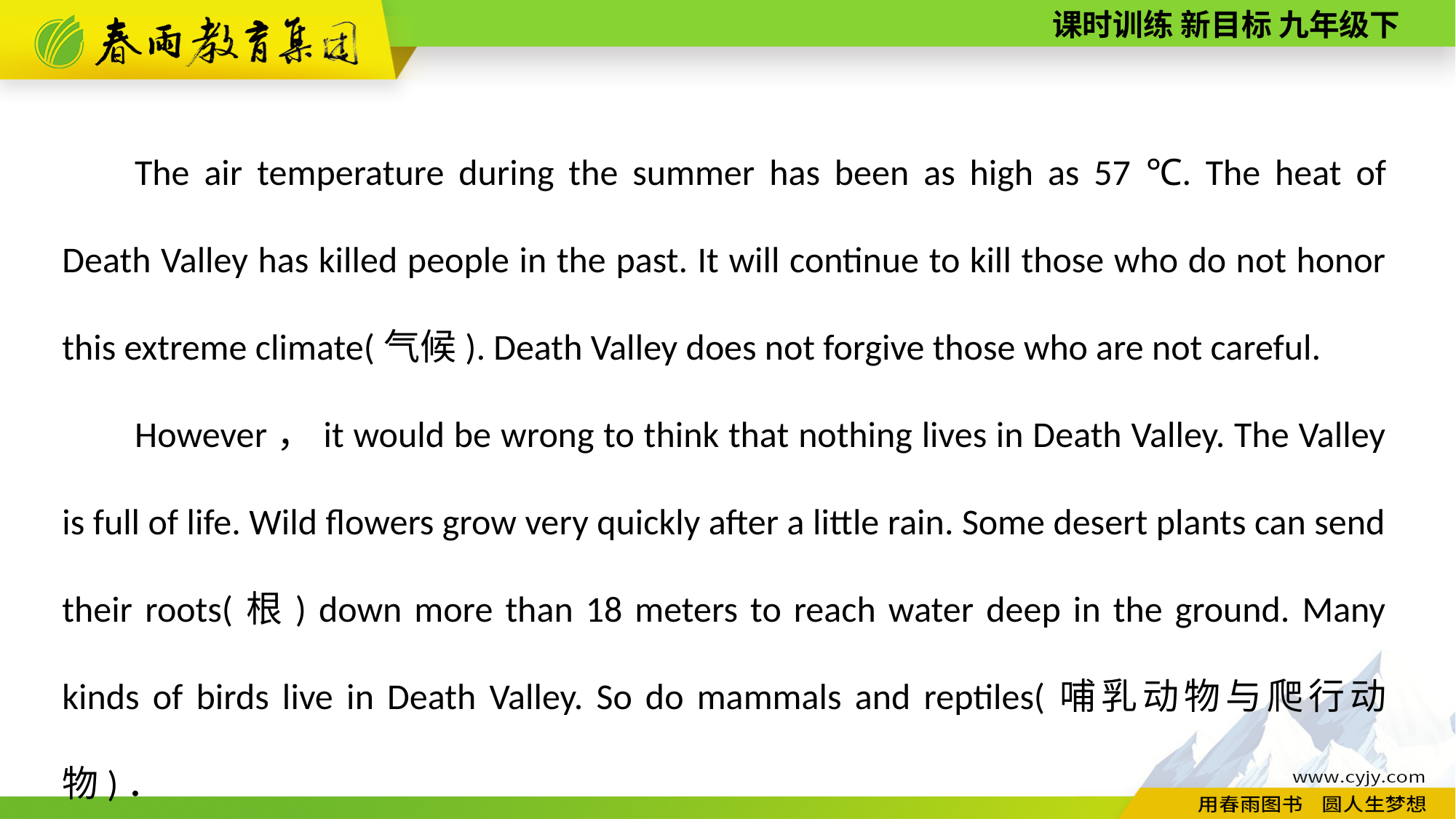

The air temperature during the summer has been as high as 57 ℃. The heat of Death Valley has killed people in the past. It will continue to kill those who do not honor this extreme climate(气候). Death Valley does not forgive those who are not careful.
However，it would be wrong to think that nothing lives in Death Valley. The Valley is full of life. Wild flowers grow very quickly after a little rain. Some desert plants can send their roots(根) down more than 18 meters to reach water deep in the ground. Many kinds of birds live in Death Valley. So do mammals and reptiles(哺乳动物与爬行动物)．